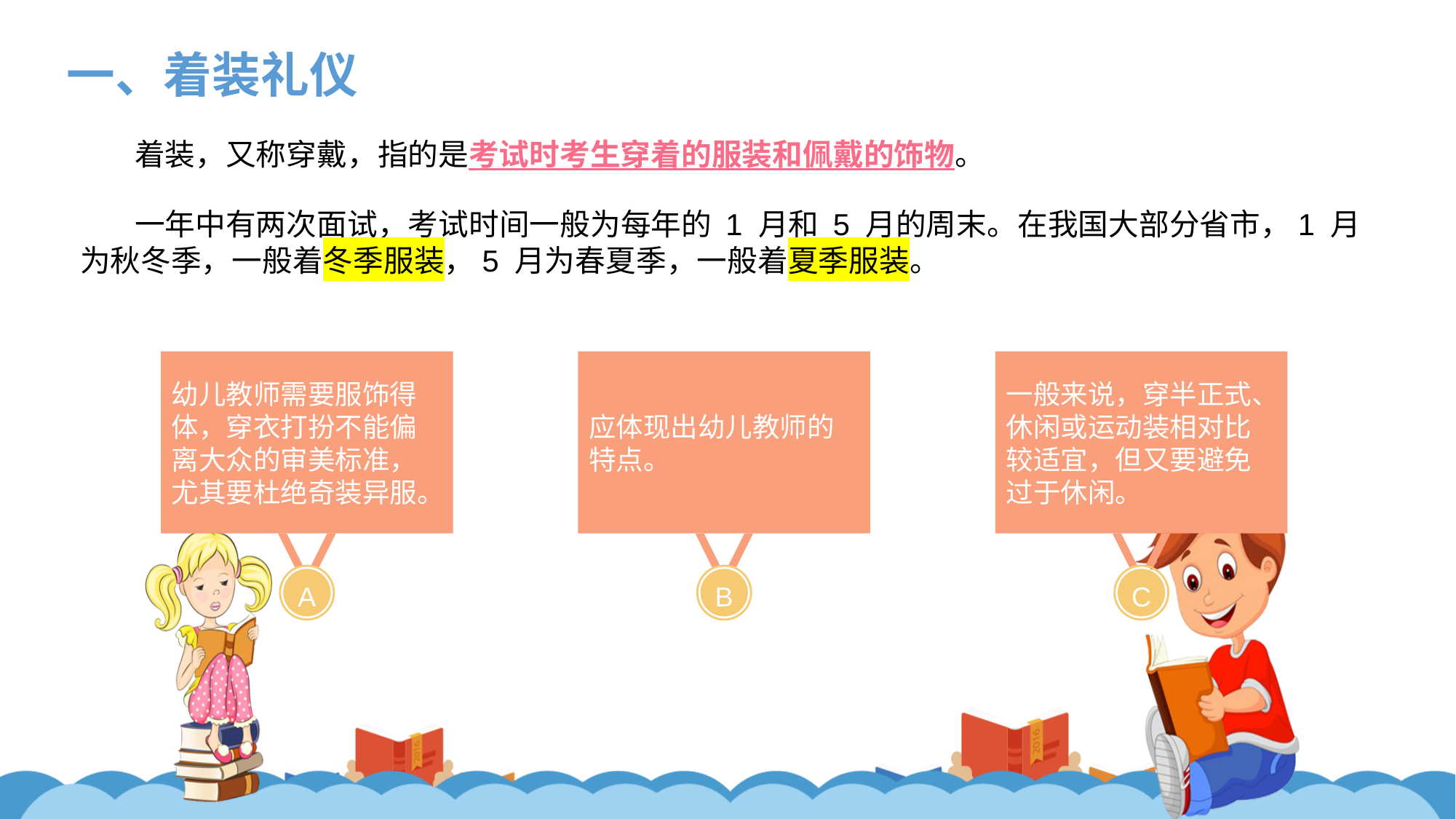

一、着装礼仪
着装，又称穿戴，指的是考试时考生穿着的服装和佩戴的饰物。
一年中有两次面试，考试时间一般为每年的 1 月和 5 月的周末。在我国大部分省市，1 月为秋冬季，一般着冬季服装，5 月为春夏季，一般着夏季服装。
幼儿教师需要服饰得体，穿衣打扮不能偏离大众的审美标准，尤其要杜绝奇装异服。

A
应体现出幼儿教师的特点。

B
一般来说，穿半正式、休闲或运动装相对比较适宜，但又要避免过于休闲。

C